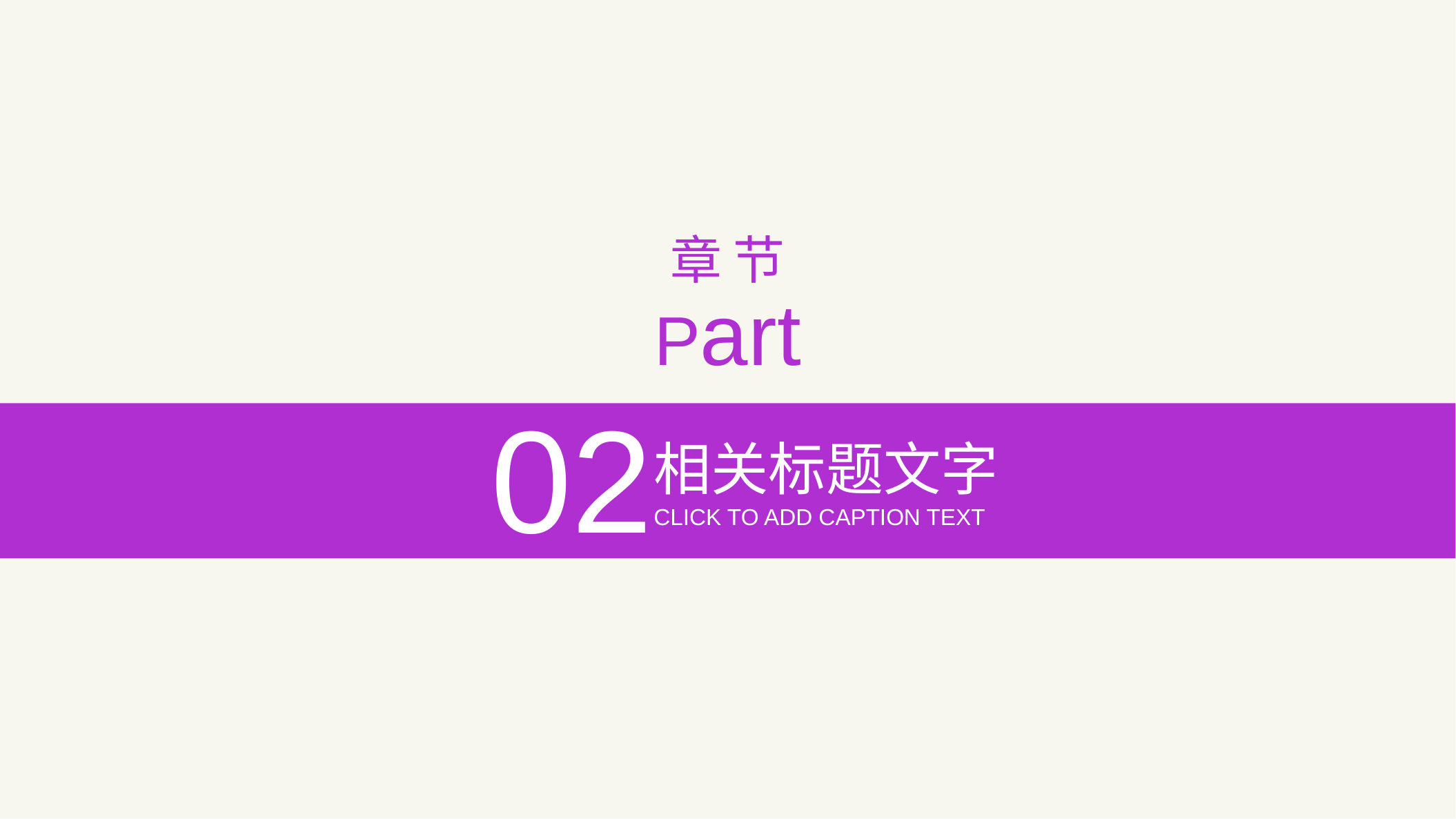

章 节
Part
02

相关标题文字
CLICK TO ADD CAPTION TEXT